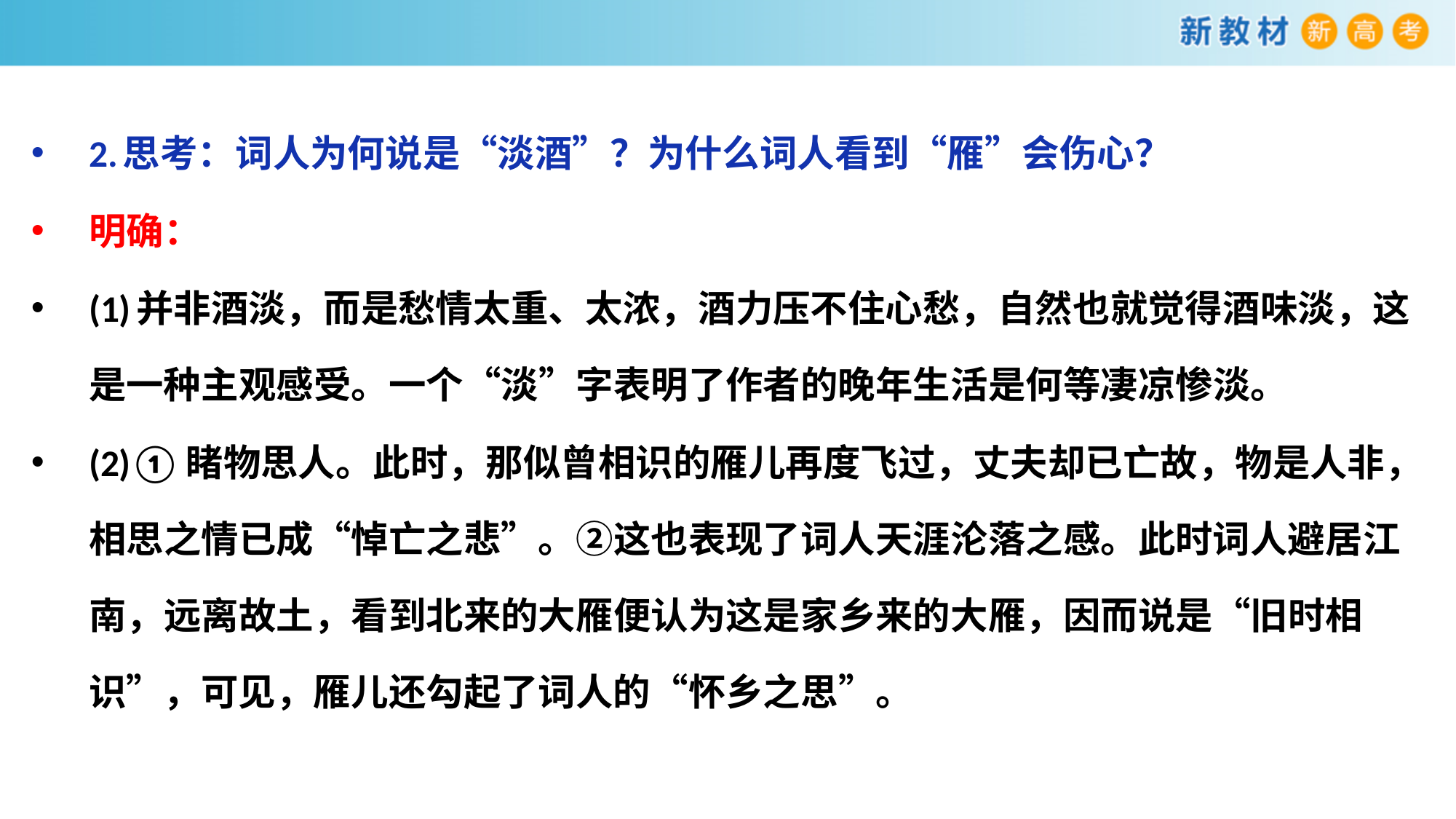

2.思考：词人为何说是“淡酒”？为什么词人看到“雁”会伤心？
明确：
(1)并非酒淡，而是愁情太重、太浓，酒力压不住心愁，自然也就觉得酒味淡，这是一种主观感受。一个“淡”字表明了作者的晚年生活是何等凄凉惨淡。
(2)①睹物思人。此时，那似曾相识的雁儿再度飞过，丈夫却已亡故，物是人非，相思之情已成“悼亡之悲”。②这也表现了词人天涯沦落之感。此时词人避居江南，远离故土，看到北来的大雁便认为这是家乡来的大雁，因而说是“旧时相识”，可见，雁儿还勾起了词人的“怀乡之思”。